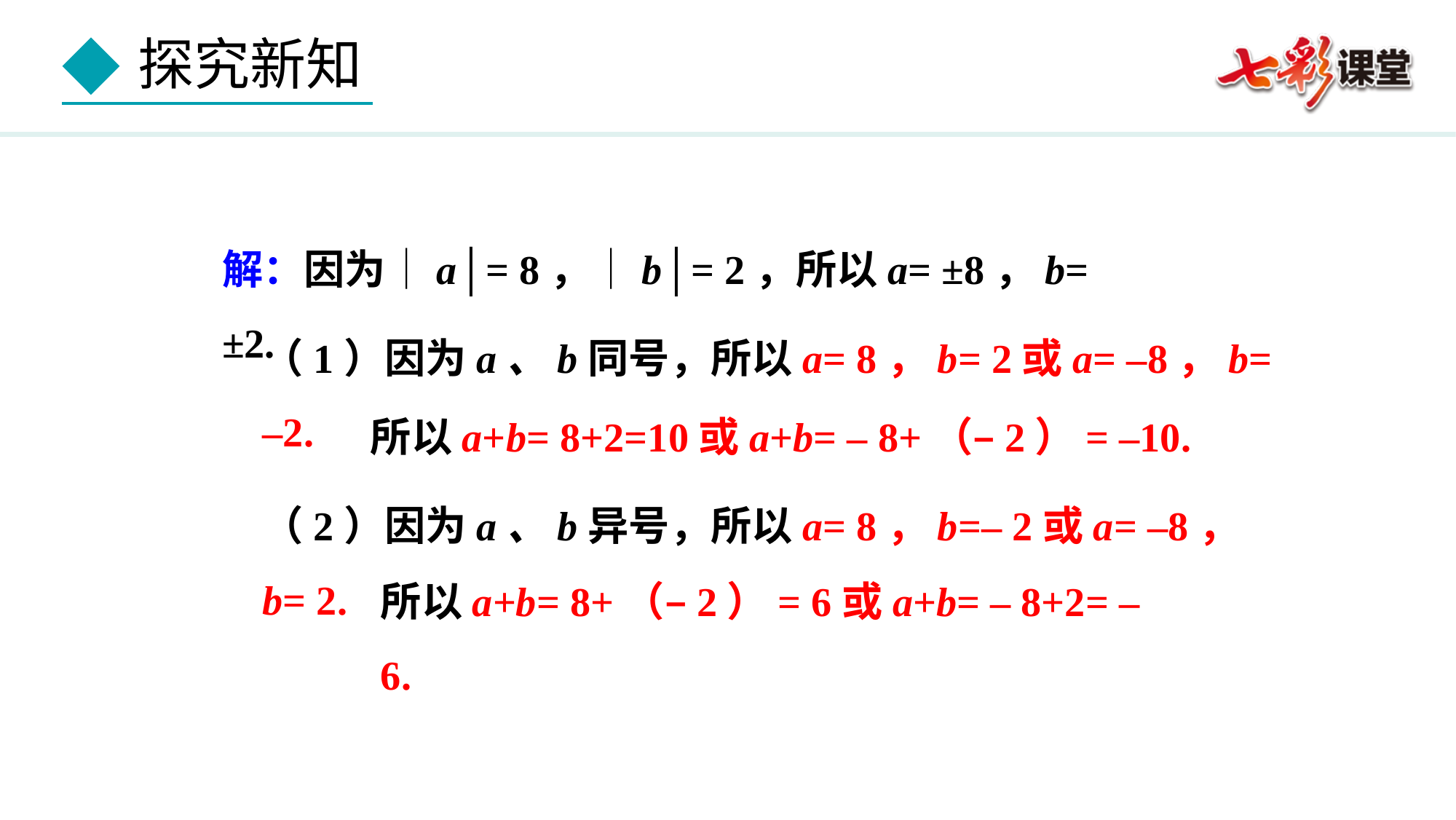

解：因为│a│= 8，│b│= 2，所以a= ±8，b= ±2.
（1）因为a、b同号，所以a= 8，b= 2或a= –8，b= –2.
所以a+b= 8+2=10或a+b= – 8+（–2）= –10.
（2）因为a、b异号，所以a= 8，b=– 2或a= –8，b= 2.
所以a+b= 8+（–2）= 6或a+b= – 8+2= – 6.